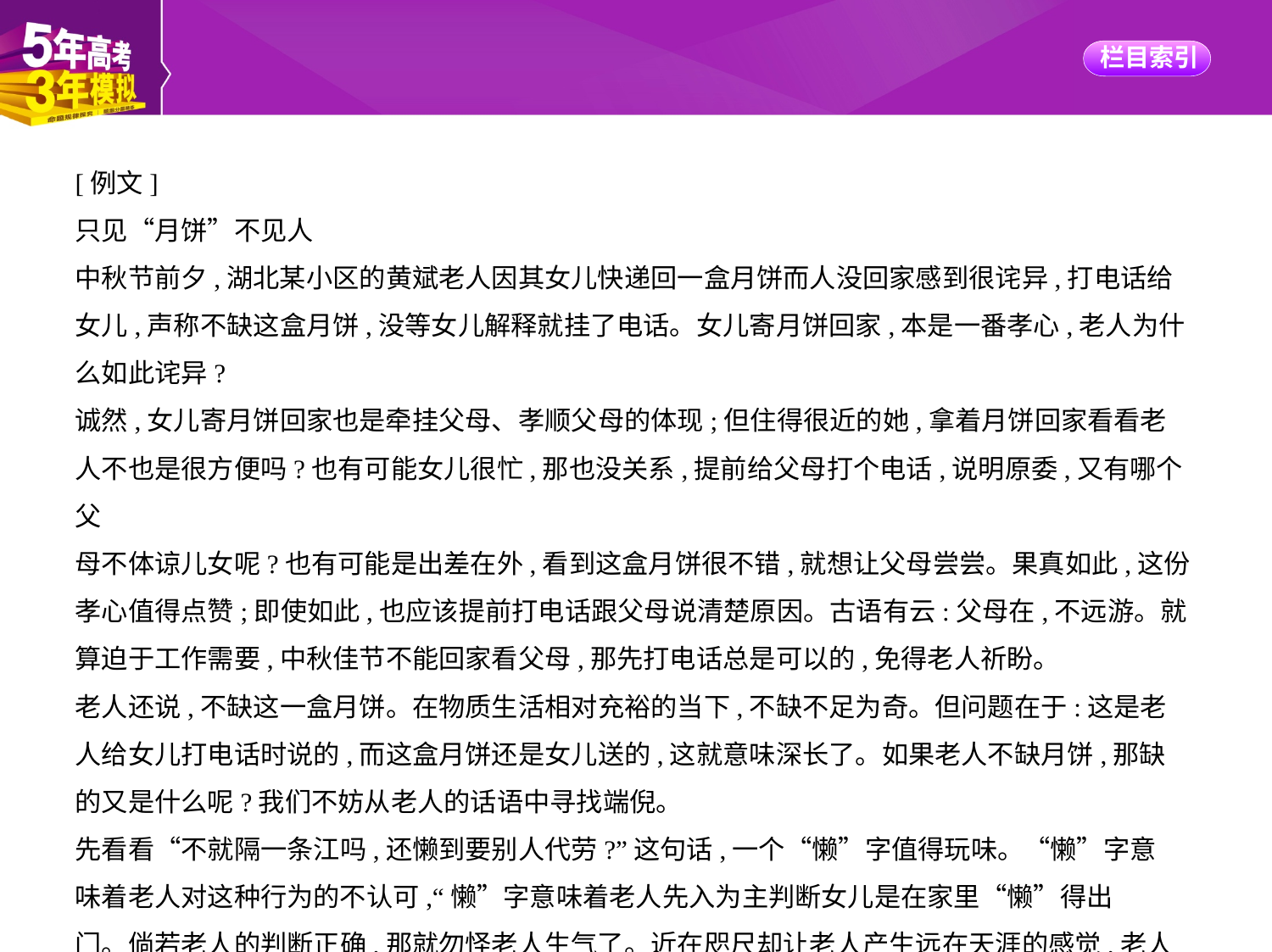

[例文]
只见“月饼”不见人
中秋节前夕,湖北某小区的黄斌老人因其女儿快递回一盒月饼而人没回家感到很诧异,打电话给
女儿,声称不缺这盒月饼,没等女儿解释就挂了电话。女儿寄月饼回家,本是一番孝心,老人为什
么如此诧异?
诚然,女儿寄月饼回家也是牵挂父母、孝顺父母的体现;但住得很近的她,拿着月饼回家看看老
人不也是很方便吗?也有可能女儿很忙,那也没关系,提前给父母打个电话,说明原委,又有哪个父
母不体谅儿女呢?也有可能是出差在外,看到这盒月饼很不错,就想让父母尝尝。果真如此,这份
孝心值得点赞;即使如此,也应该提前打电话跟父母说清楚原因。古语有云:父母在,不远游。就
算迫于工作需要,中秋佳节不能回家看父母,那先打电话总是可以的,免得老人祈盼。
老人还说,不缺这一盒月饼。在物质生活相对充裕的当下,不缺不足为奇。但问题在于:这是老
人给女儿打电话时说的,而这盒月饼还是女儿送的,这就意味深长了。如果老人不缺月饼,那缺
的又是什么呢?我们不妨从老人的话语中寻找端倪。
先看看“不就隔一条江吗,还懒到要别人代劳?”这句话,一个“懒”字值得玩味。“懒”字意
味着老人对这种行为的不认可,“懒”字意味着老人先入为主判断女儿是在家里“懒”得出
门。倘若老人的判断正确,那就勿怪老人生气了。近在咫尺却让老人产生远在天涯的感觉,老人